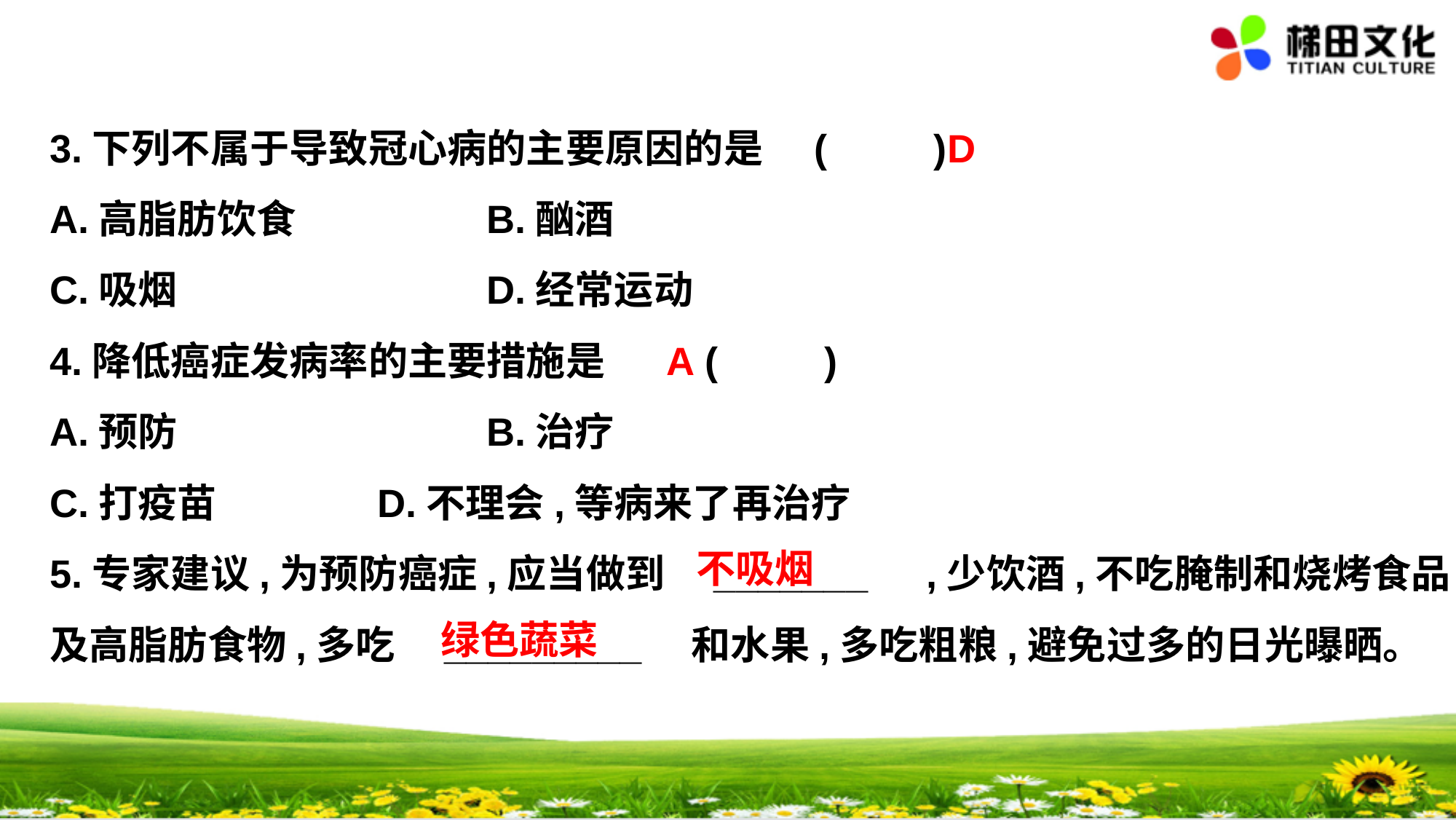

3.下列不属于导致冠心病的主要原因的是	(　 　)
A.高脂肪饮食		B.酗酒
C.吸烟 			D.经常运动
4.降低癌症发病率的主要措施是	(　 　)
A.预防			B.治疗
C.打疫苗		D.不理会,等病来了再治疗
5.专家建议,为预防癌症,应当做到　_______　,少饮酒,不吃腌制和烧烤食品
及高脂肪食物,多吃　_________　和水果,多吃粗粮,避免过多的日光曝晒。
D
A
不吸烟
绿色蔬菜